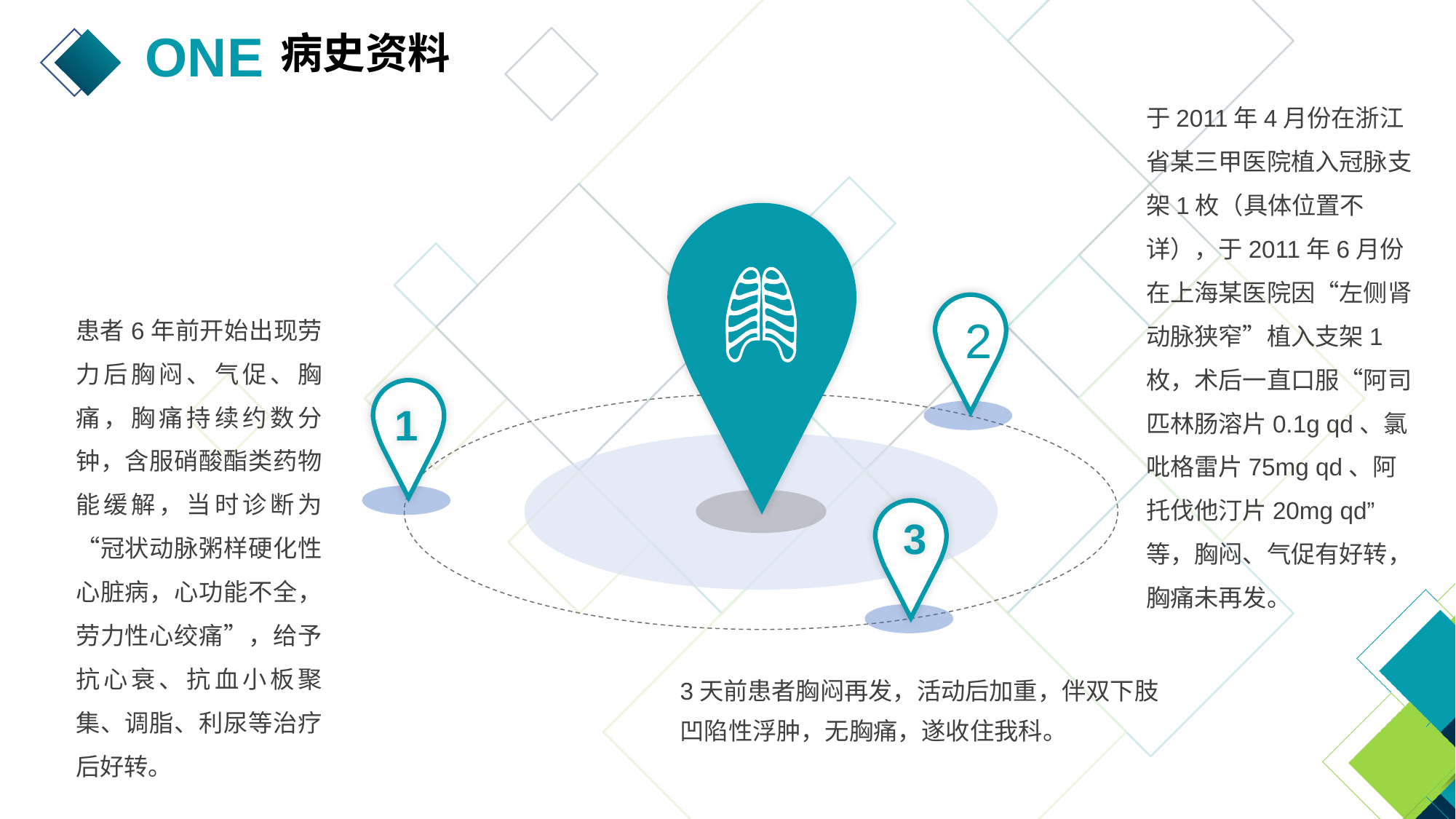

ONE
病史资料
于2011年4月份在浙江省某三甲医院植入冠脉支架1枚（具体位置不详），于2011年6月份在上海某医院因“左侧肾动脉狭窄”植入支架1枚，术后一直口服“阿司匹林肠溶片0.1g qd、氯吡格雷片75mg qd、阿托伐他汀片20mg qd”等，胸闷、气促有好转，胸痛未再发。

2
患者6年前开始出现劳力后胸闷、气促、胸痛，胸痛持续约数分钟，含服硝酸酯类药物能缓解，当时诊断为“冠状动脉粥样硬化性心脏病，心功能不全，劳力性心绞痛”，给予抗心衰、抗血小板聚集、调脂、利尿等治疗后好转。

1

3

3天前患者胸闷再发，活动后加重，伴双下肢凹陷性浮肿，无胸痛，遂收住我科。